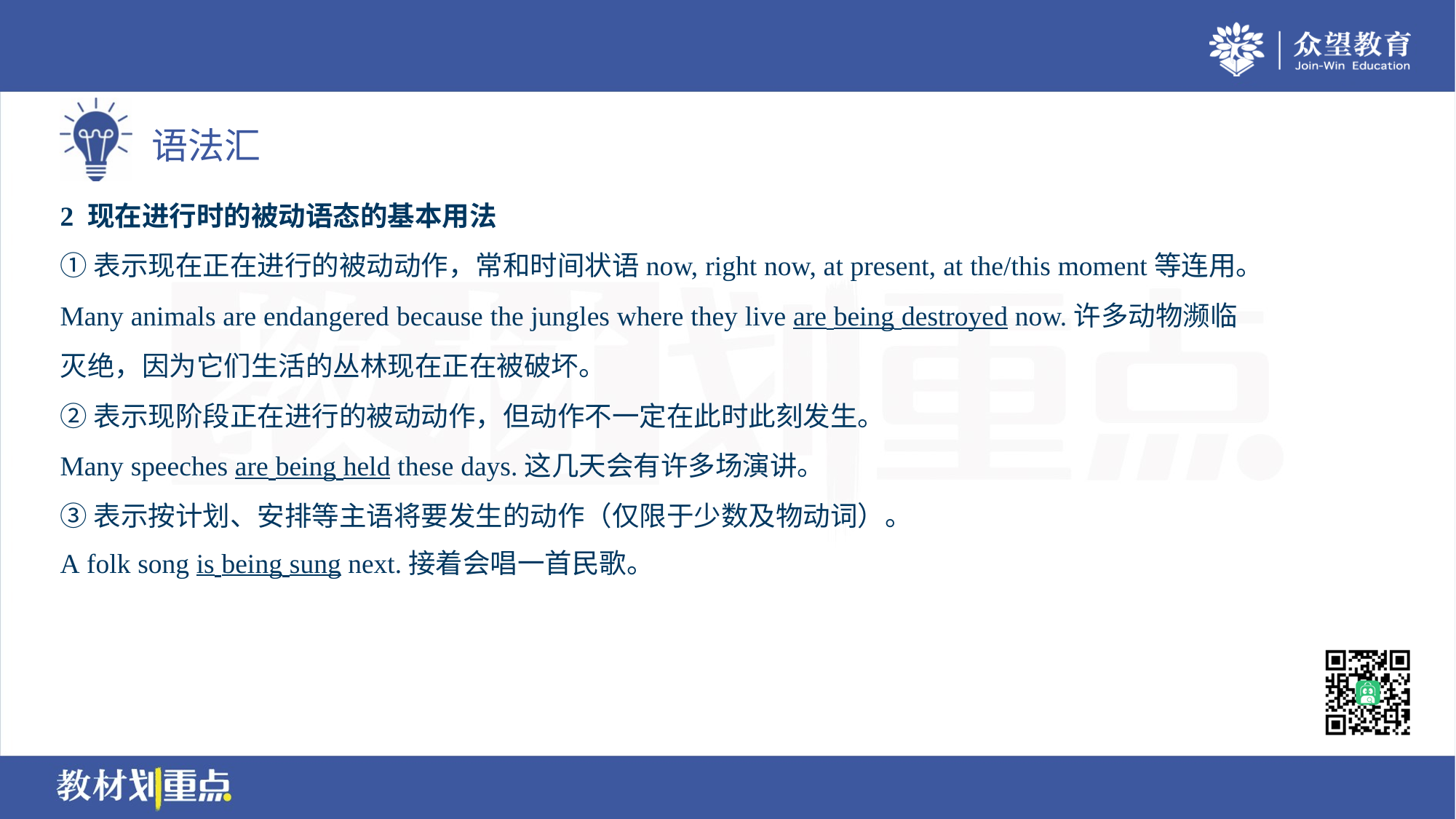

2 现在进行时的被动语态的基本用法
①表示现在正在进行的被动动作，常和时间状语now, right now, at present, at the/this moment等连用。
Many animals are endangered because the jungles where they live are being destroyed now.许多动物濒临
灭绝，因为它们生活的丛林现在正在被破坏。
②表示现阶段正在进行的被动动作，但动作不一定在此时此刻发生。
Many speeches are being held these days.这几天会有许多场演讲。
③表示按计划、安排等主语将要发生的动作（仅限于少数及物动词）。
A folk song is being sung next.接着会唱一首民歌。